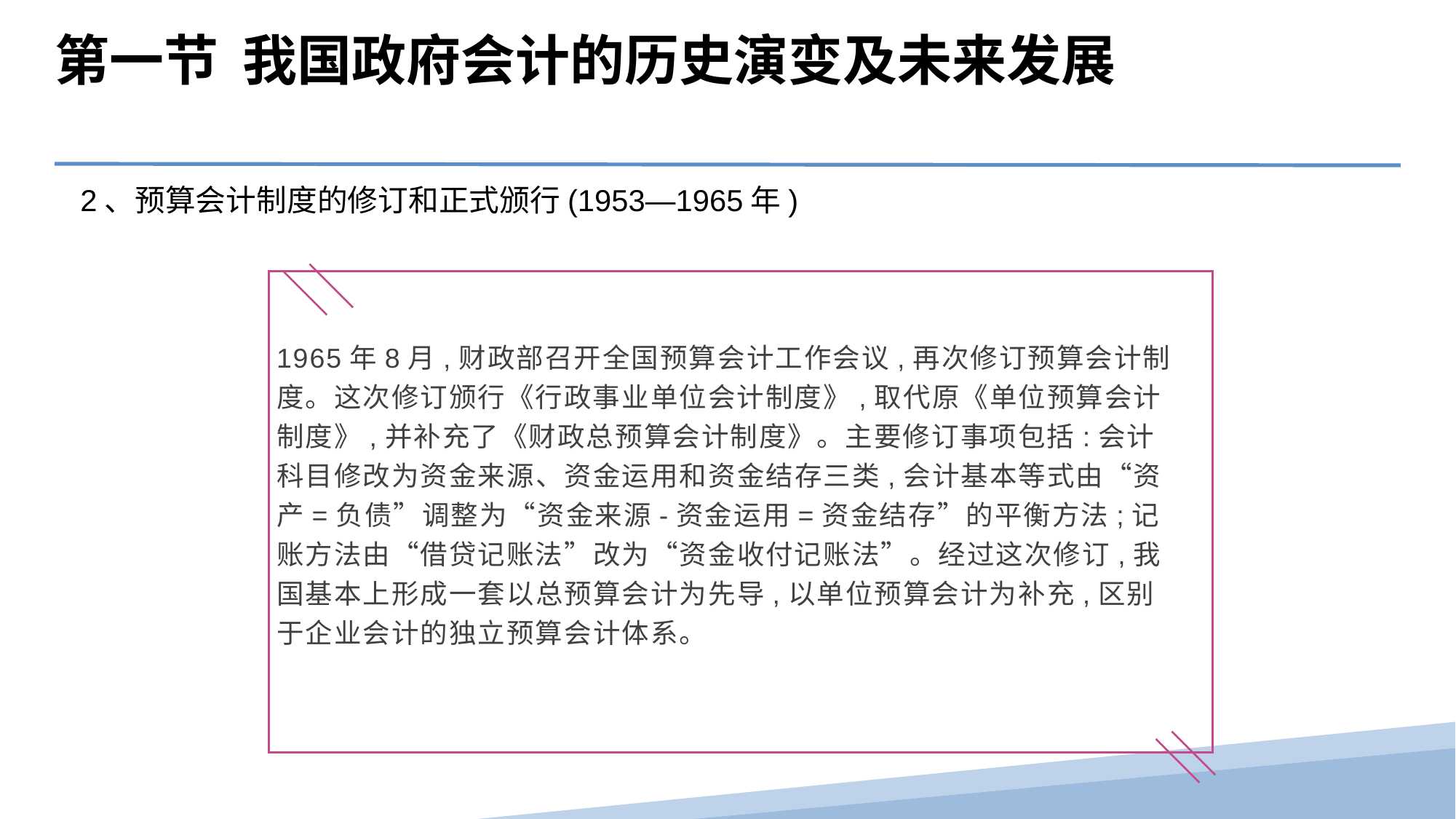

第一节  我国政府会计的历史演变及未来发展
2、预算会计制度的修订和正式颁行(1953—1965年)
1965年8月,财政部召开全国预算会计工作会议,再次修订预算会计制度。这次修订颁行《行政事业单位会计制度》,取代原《单位预算会计制度》,并补充了《财政总预算会计制度》。主要修订事项包括:会计科目修改为资金来源、资金运用和资金结存三类,会计基本等式由“资产=负债”调整为“资金来源-资金运用=资金结存”的平衡方法;记账方法由“借贷记账法”改为“资金收付记账法”。经过这次修订,我国基本上形成一套以总预算会计为先导,以单位预算会计为补充,区别于企业会计的独立预算会计体系。